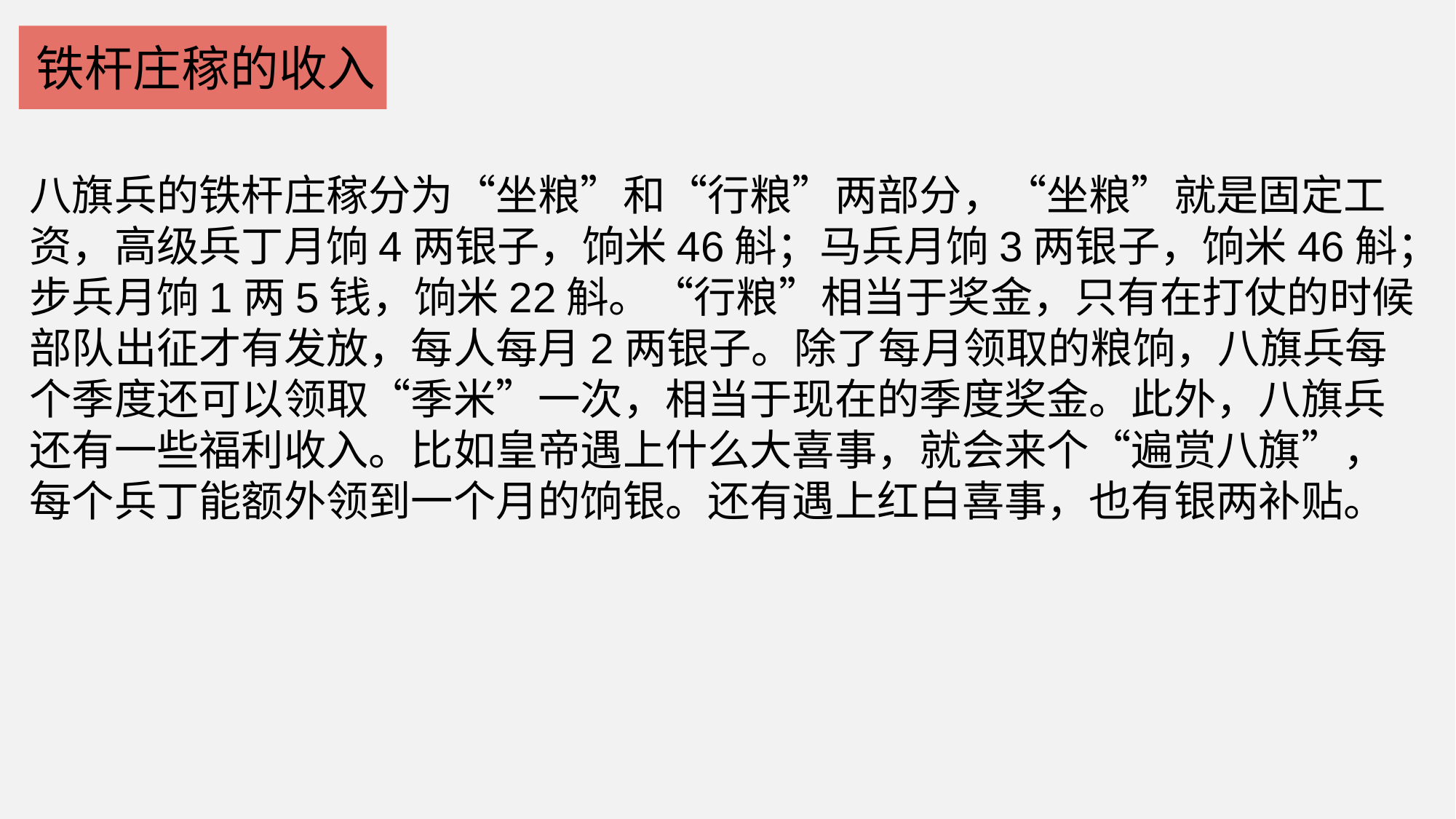

铁杆庄稼的收入
八旗兵的铁杆庄稼分为“坐粮”和“行粮”两部分，“坐粮”就是固定工资，高级兵丁月饷4两银子，饷米46斛；马兵月饷3两银子，饷米46斛；步兵月饷1两5钱，饷米22斛。“行粮”相当于奖金，只有在打仗的时候部队出征才有发放，每人每月2两银子。除了每月领取的粮饷，八旗兵每个季度还可以领取“季米”一次，相当于现在的季度奖金。此外，八旗兵还有一些福利收入。比如皇帝遇上什么大喜事，就会来个“遍赏八旗”，每个兵丁能额外领到一个月的饷银。还有遇上红白喜事，也有银两补贴。